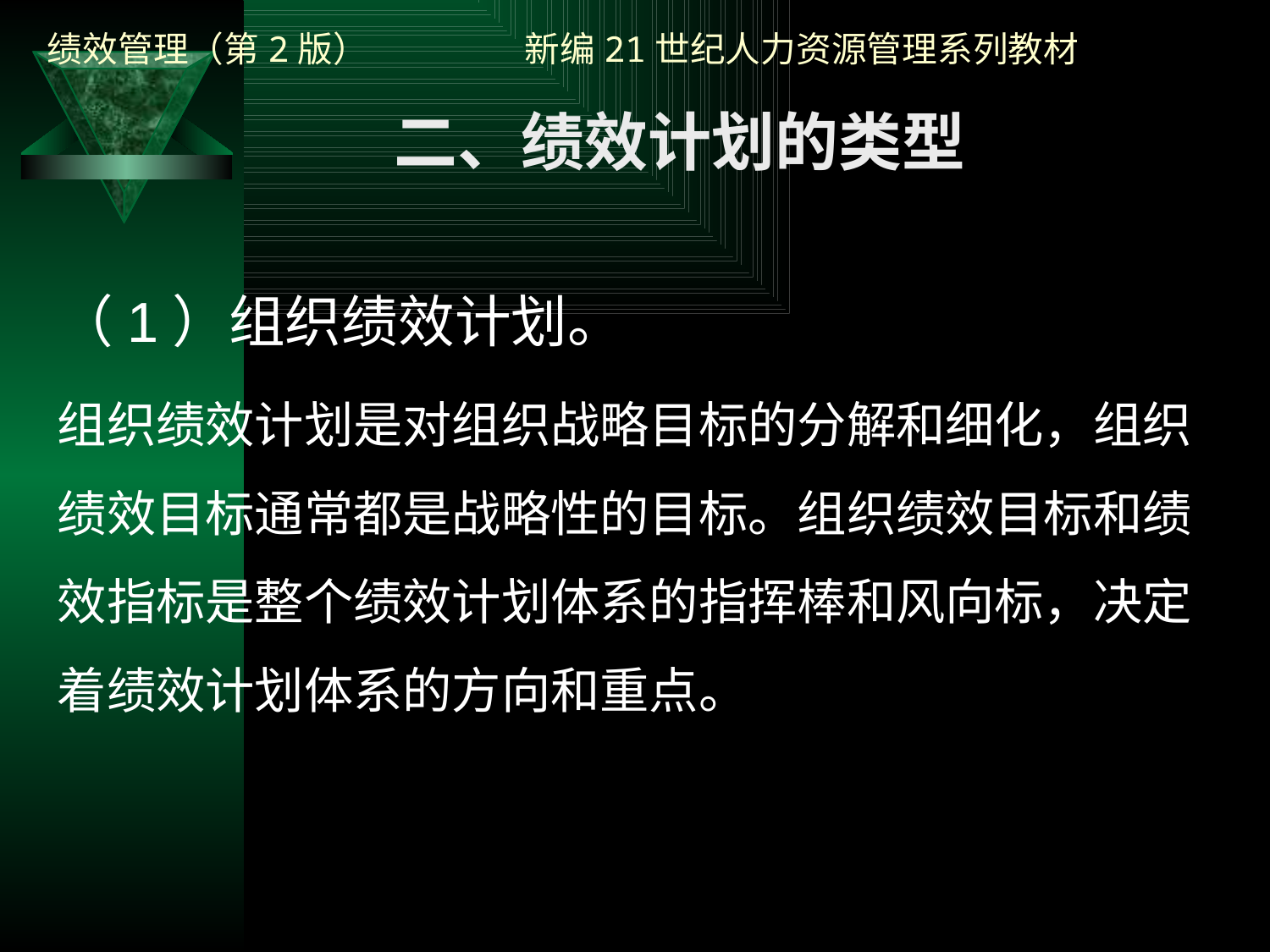

二、绩效计划的类型
（1）组织绩效计划。
组织绩效计划是对组织战略目标的分解和细化，组织绩效目标通常都是战略性的目标。组织绩效目标和绩效指标是整个绩效计划体系的指挥棒和风向标，决定着绩效计划体系的方向和重点。